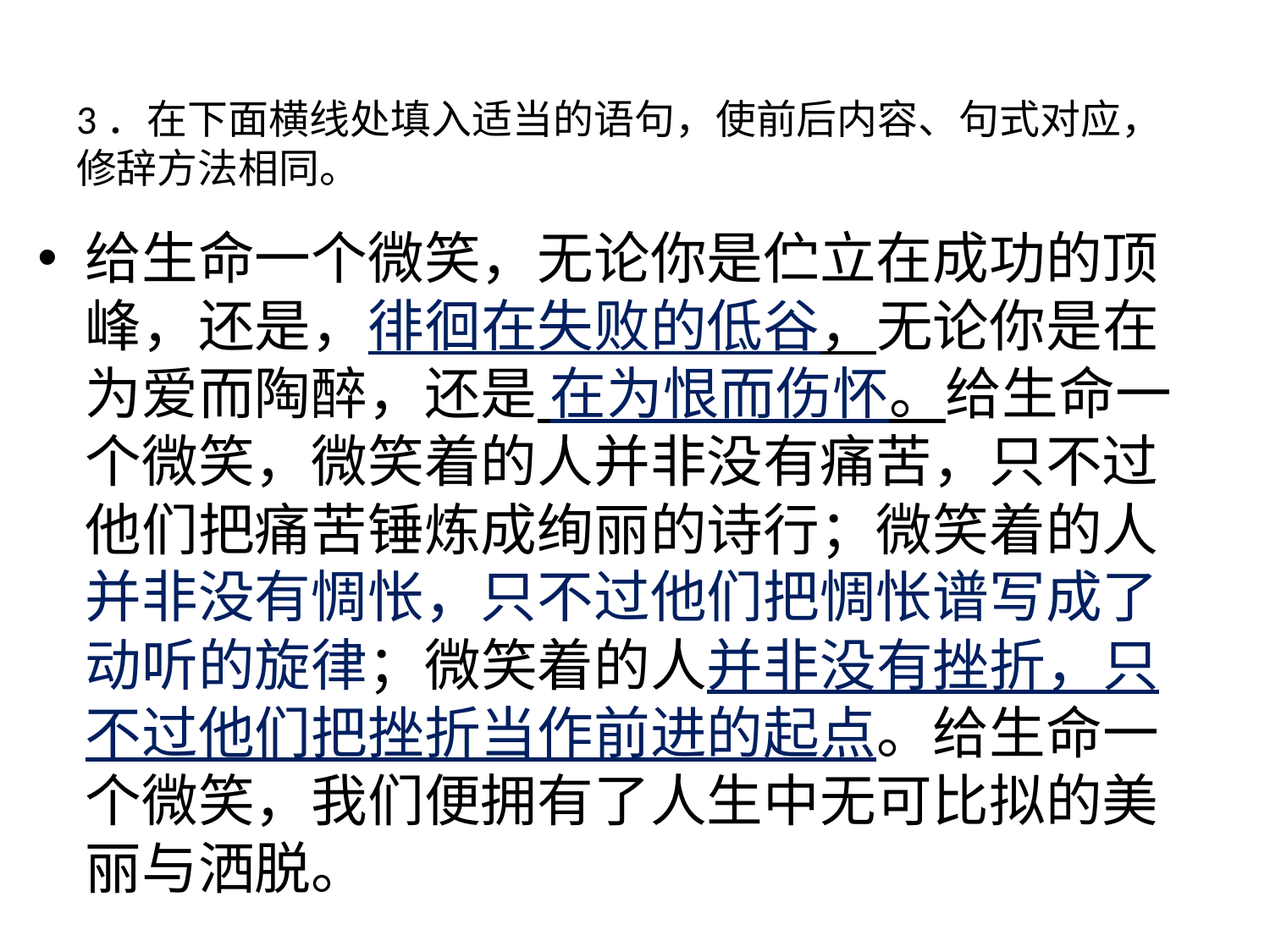

# 3．在下面横线处填入适当的语句，使前后内容、句式对应，修辞方法相同。
给生命一个微笑，无论你是伫立在成功的顶峰，还是，徘徊在失败的低谷，无论你是在为爱而陶醉，还是 在为恨而伤怀。给生命一个微笑，微笑着的人并非没有痛苦，只不过他们把痛苦锤炼成绚丽的诗行；微笑着的人并非没有惆怅，只不过他们把惆怅谱写成了动听的旋律；微笑着的人并非没有挫折，只不过他们把挫折当作前进的起点。给生命一个微笑，我们便拥有了人生中无可比拟的美丽与洒脱。